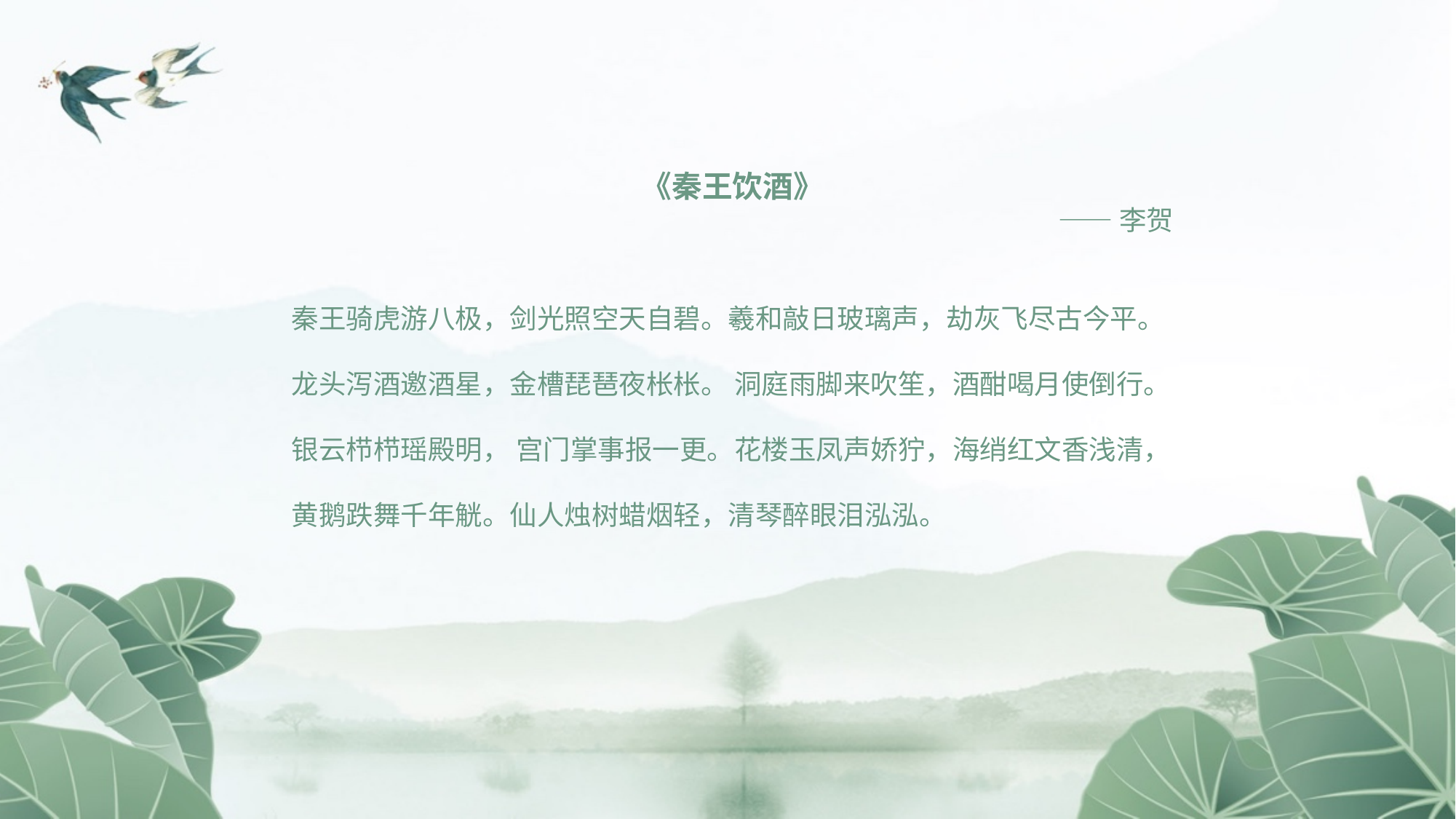

《秦王饮酒》
——李贺

秦王骑虎游八极，剑光照空天自碧。羲和敲日玻璃声，劫灰飞尽古今平。龙头泻酒邀酒星，金槽琵琶夜枨枨。 洞庭雨脚来吹笙，酒酣喝月使倒行。银云栉栉瑶殿明， 宫门掌事报一更。花楼玉凤声娇狞，海绡红文香浅清， 黄鹅跌舞千年觥。仙人烛树蜡烟轻，清琴醉眼泪泓泓。